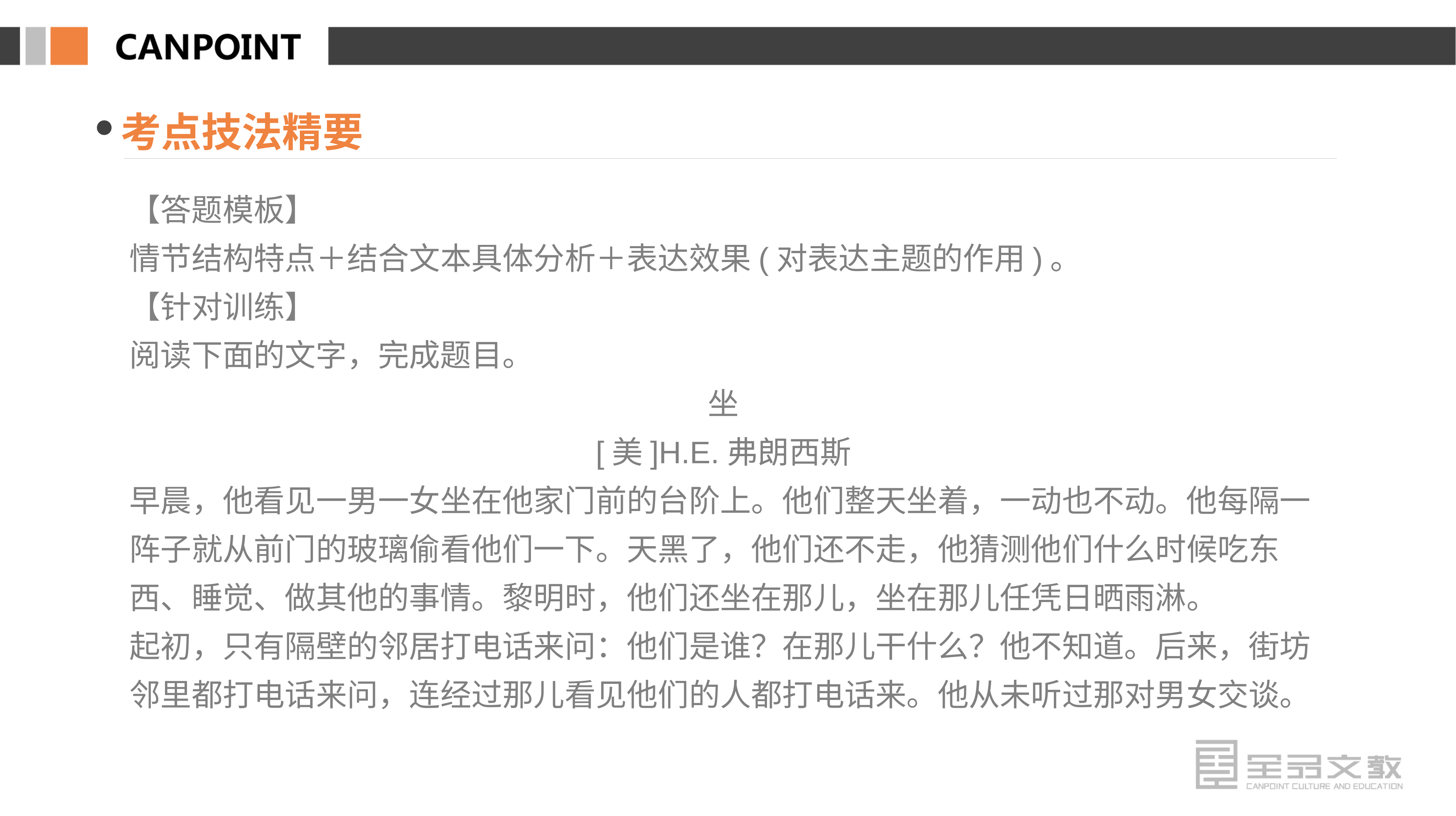

考点技法精要

【答题模板】
情节结构特点＋结合文本具体分析＋表达效果(对表达主题的作用)。
【针对训练】
阅读下面的文字，完成题目。
坐
[美]H.E.弗朗西斯
早晨，他看见一男一女坐在他家门前的台阶上。他们整天坐着，一动也不动。他每隔一阵子就从前门的玻璃偷看他们一下。天黑了，他们还不走，他猜测他们什么时候吃东西、睡觉、做其他的事情。黎明时，他们还坐在那儿，坐在那儿任凭日晒雨淋。
起初，只有隔壁的邻居打电话来问：他们是谁？在那儿干什么？他不知道。后来，街坊邻里都打电话来问，连经过那儿看见他们的人都打电话来。他从未听过那对男女交谈。